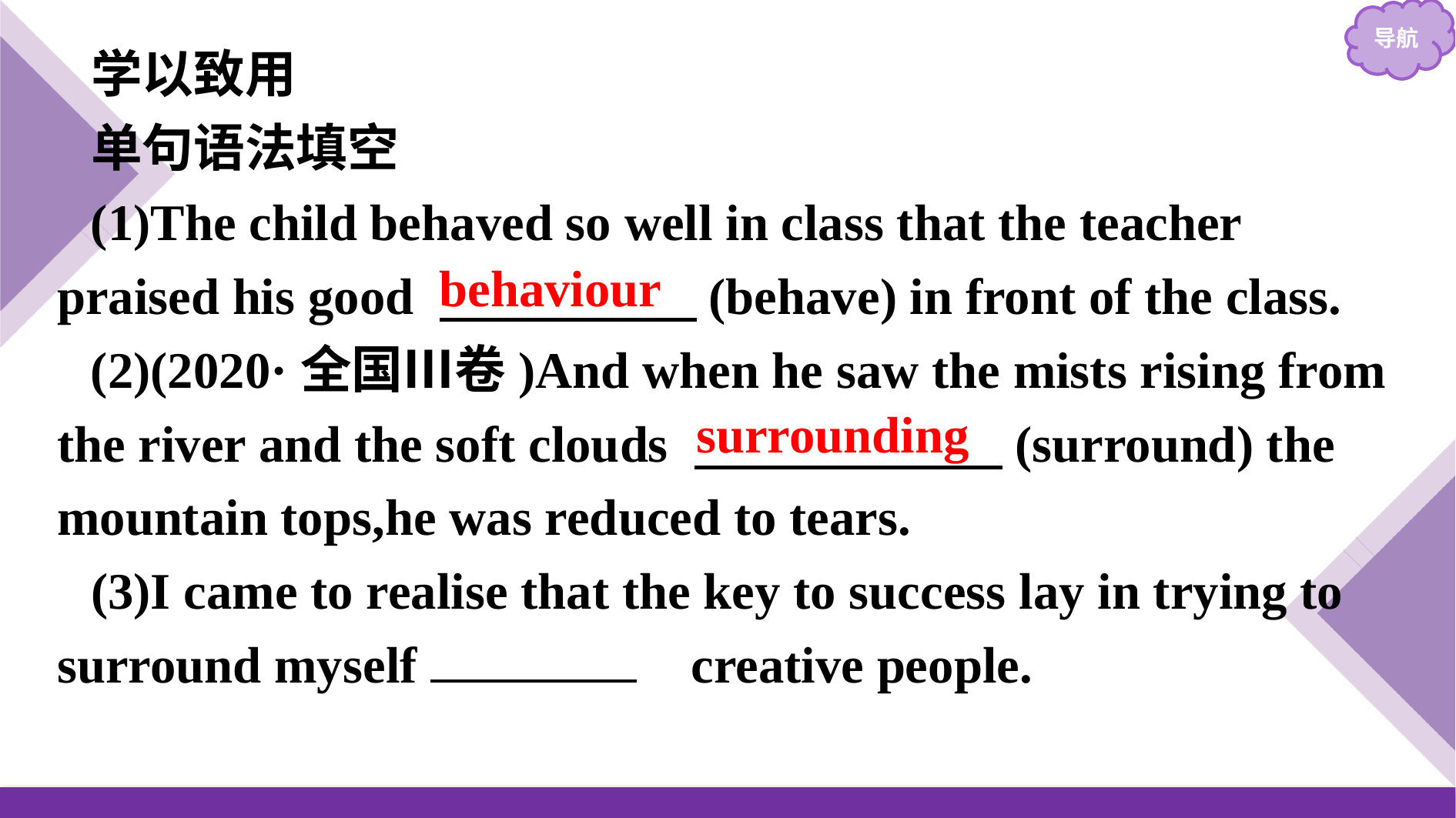

学以致用
单句语法填空
(1)The child behaved so well in class that the teacher praised his good 　　　　　(behave) in front of the class.
(2)(2020·全国Ⅲ卷)And when he saw the mists rising from the river and the soft clouds 　　　　　　(surround) the mountain tops,he was reduced to tears.
(3)I came to realise that the key to success lay in trying to surround myself 　with　 creative people.
behaviour
surrounding